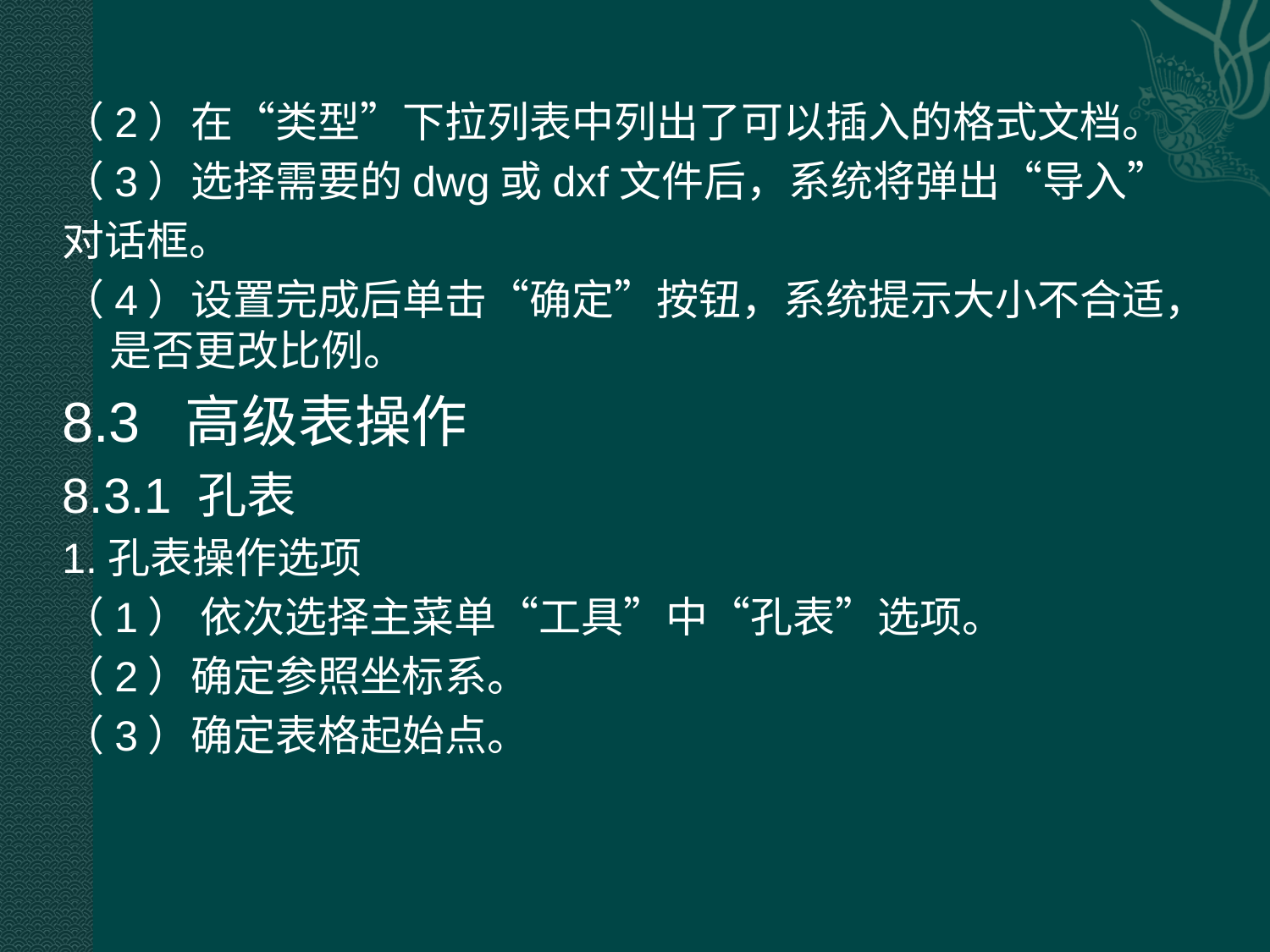

（2）在“类型”下拉列表中列出了可以插入的格式文档。
（3）选择需要的dwg或dxf文件后，系统将弹出“导入”
对话框。
（4）设置完成后单击“确定”按钮，系统提示大小不合适，是否更改比例。
8.3  高级表操作
8.3.1 孔表
1.孔表操作选项
（1） 依次选择主菜单“工具”中“孔表”选项。
（2）确定参照坐标系。
（3）确定表格起始点。